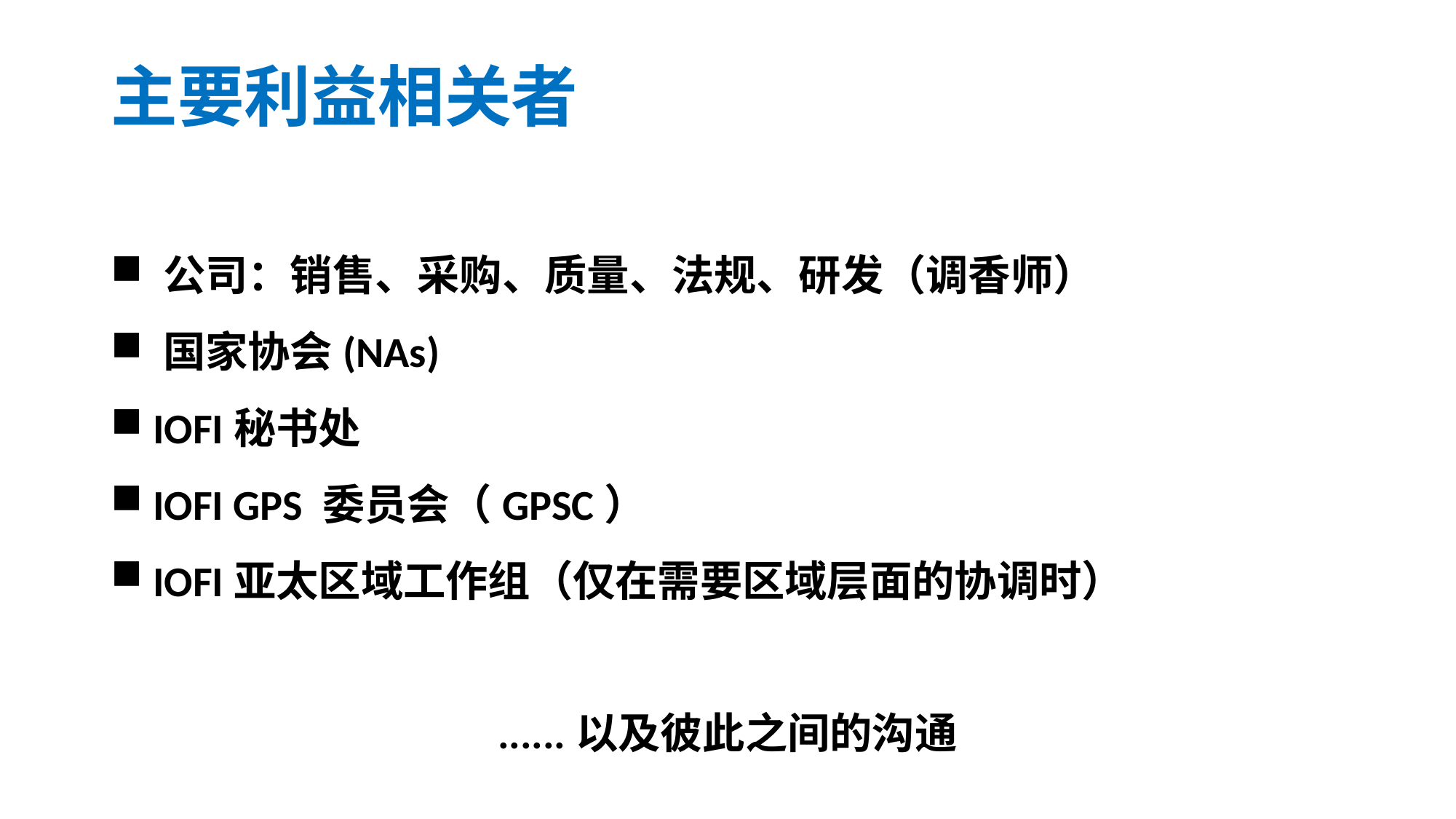

# 主要利益相关者
 公司：销售、采购、质量、法规、研发（调香师）
 国家协会(NAs)
 IOFI秘书处
 IOFI GPS 委员会（GPSC）
 IOFI亚太区域工作组（仅在需要区域层面的协调时）

......以及彼此之间的沟通